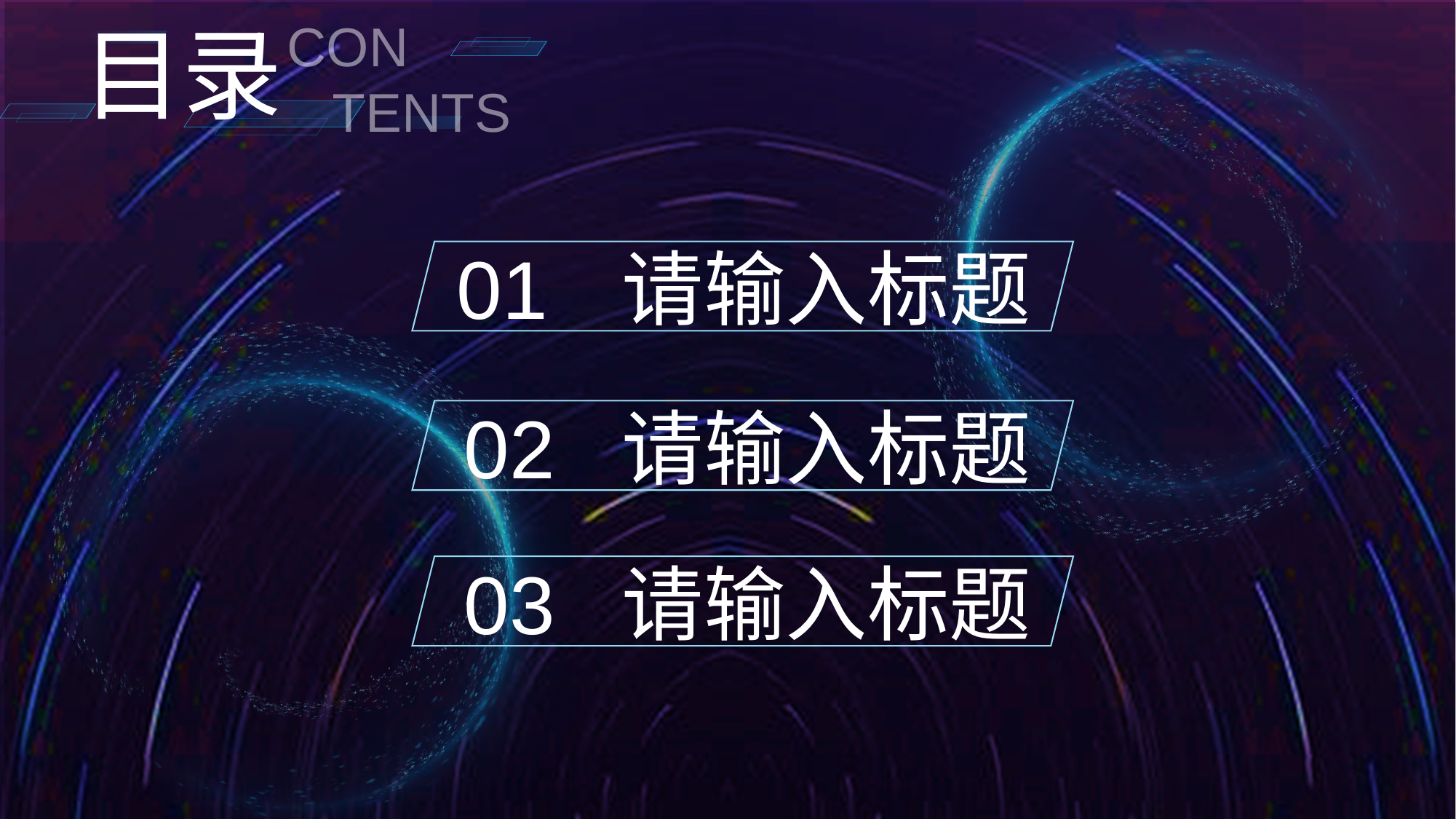

目录
CON
   TENTS
请输入标题
01

请输入标题
02

请输入标题
03